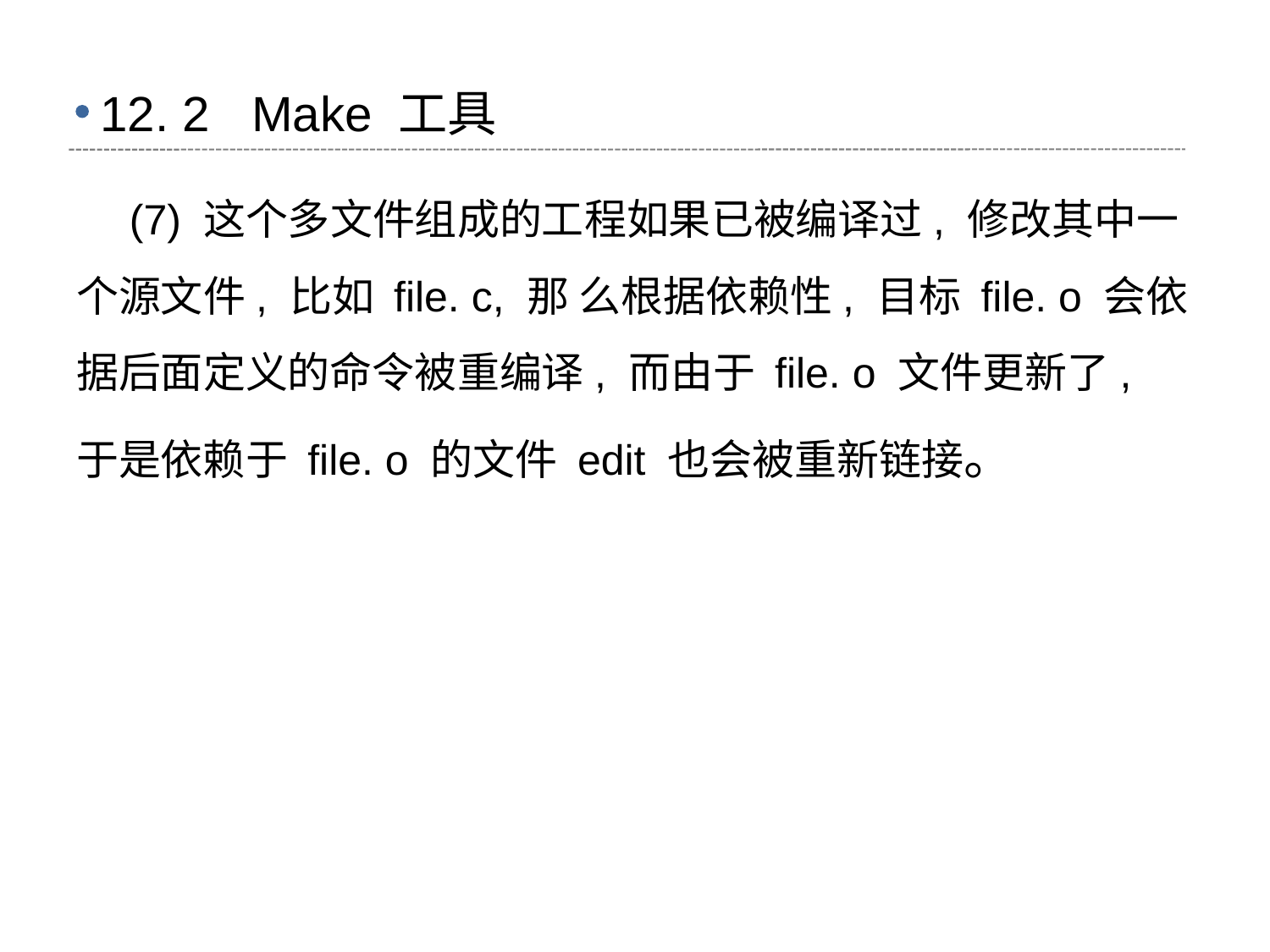

# 12. 2   Make 工具
    (7) 这个多文件组成的工程如果已被编译过, 修改其中一个源文件, 比如 file. c, 那 么根据依赖性, 目标 file. o 会依据后面定义的命令被重编译, 而由于 file. o 文件更新了, 于是依赖于 file. o 的文件 edit 也会被重新链接。